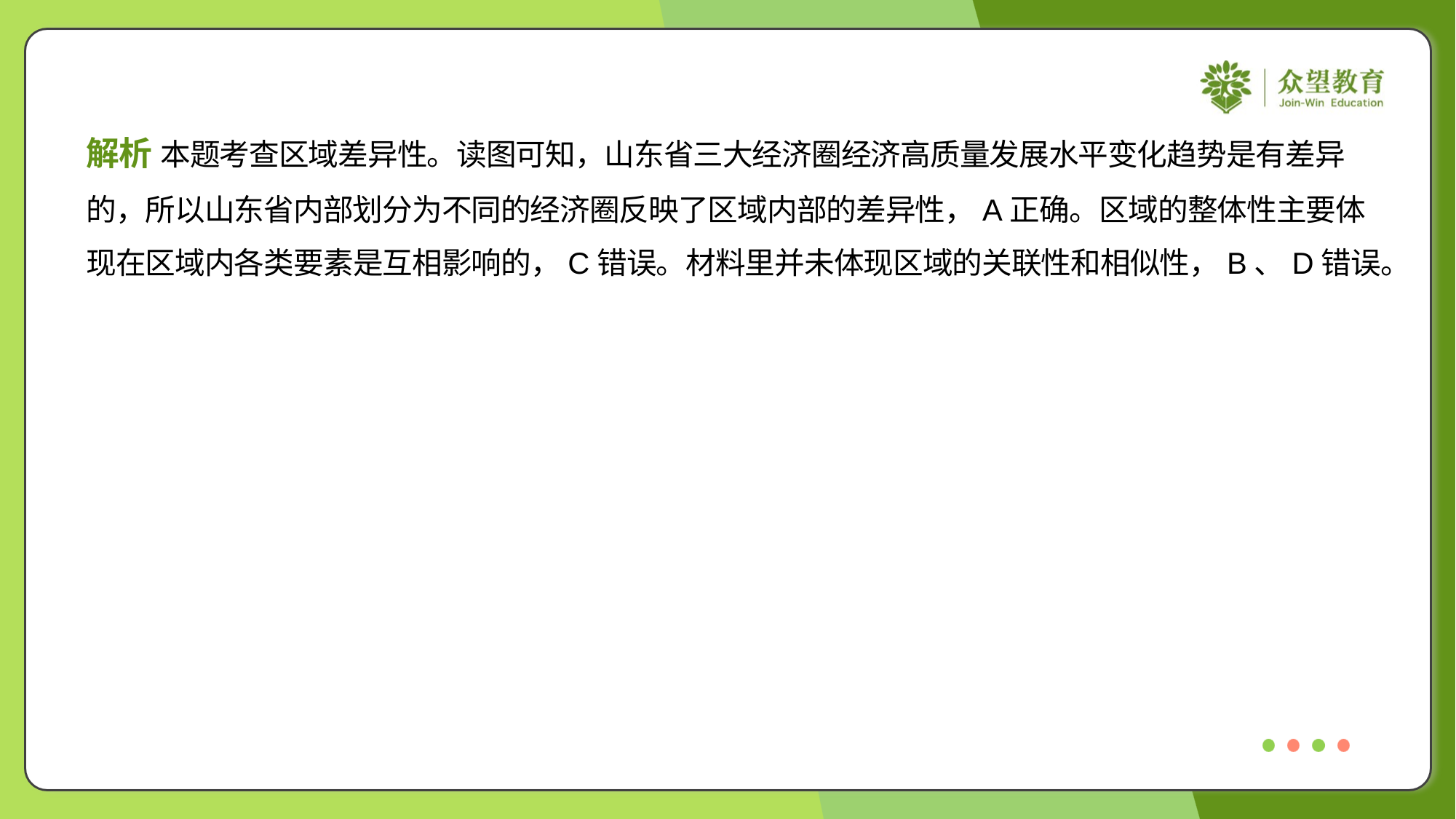

解析 本题考查区域差异性。读图可知，山东省三大经济圈经济高质量发展水平变化趋势是有差异
的，所以山东省内部划分为不同的经济圈反映了区域内部的差异性，A正确。区域的整体性主要体
现在区域内各类要素是互相影响的，C错误。材料里并未体现区域的关联性和相似性，B、D错误。